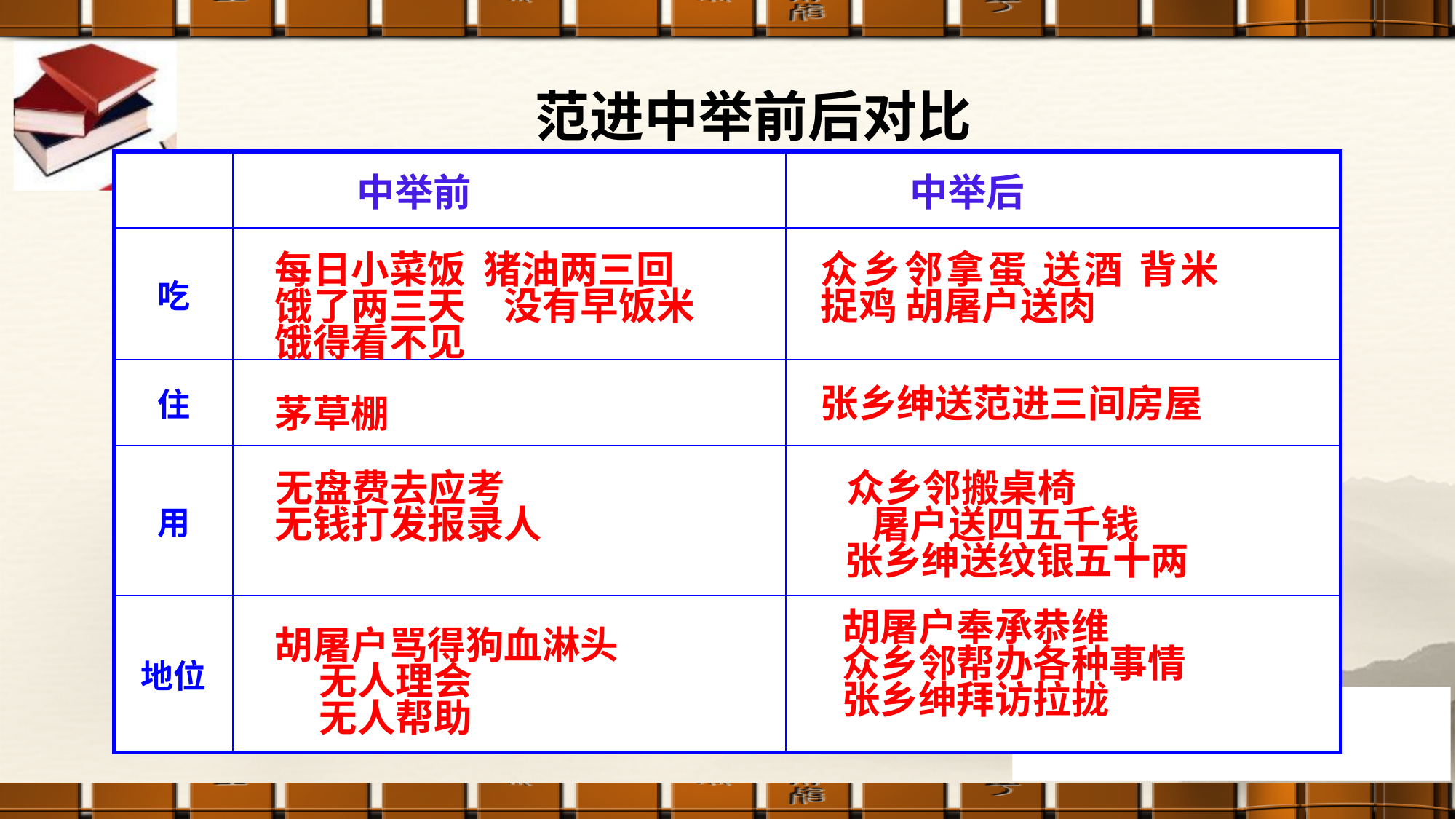

范进中举前后对比
|  | 中举前 | 中举后 |
| --- | --- | --- |
| 吃 |  |  |
| 住 |  |  |
| 用 |  |  |
| 地位 |  |  |
每日小菜饭  猪油两三回
饿了两三天　没有早饭米
饿得看不见
众乡邻拿蛋 送酒 背米  捉鸡 胡屠户送肉
张乡绅送范进三间房屋
茅草棚
 无盘费去应考
无钱打发报录人
   众乡邻搬桌椅
  屠户送四五千钱
张乡绅送纹银五十两
胡屠户奉承恭维
众乡邻帮办各种事情
张乡绅拜访拉拢
胡屠户骂得狗血淋头
    无人理会
    无人帮助